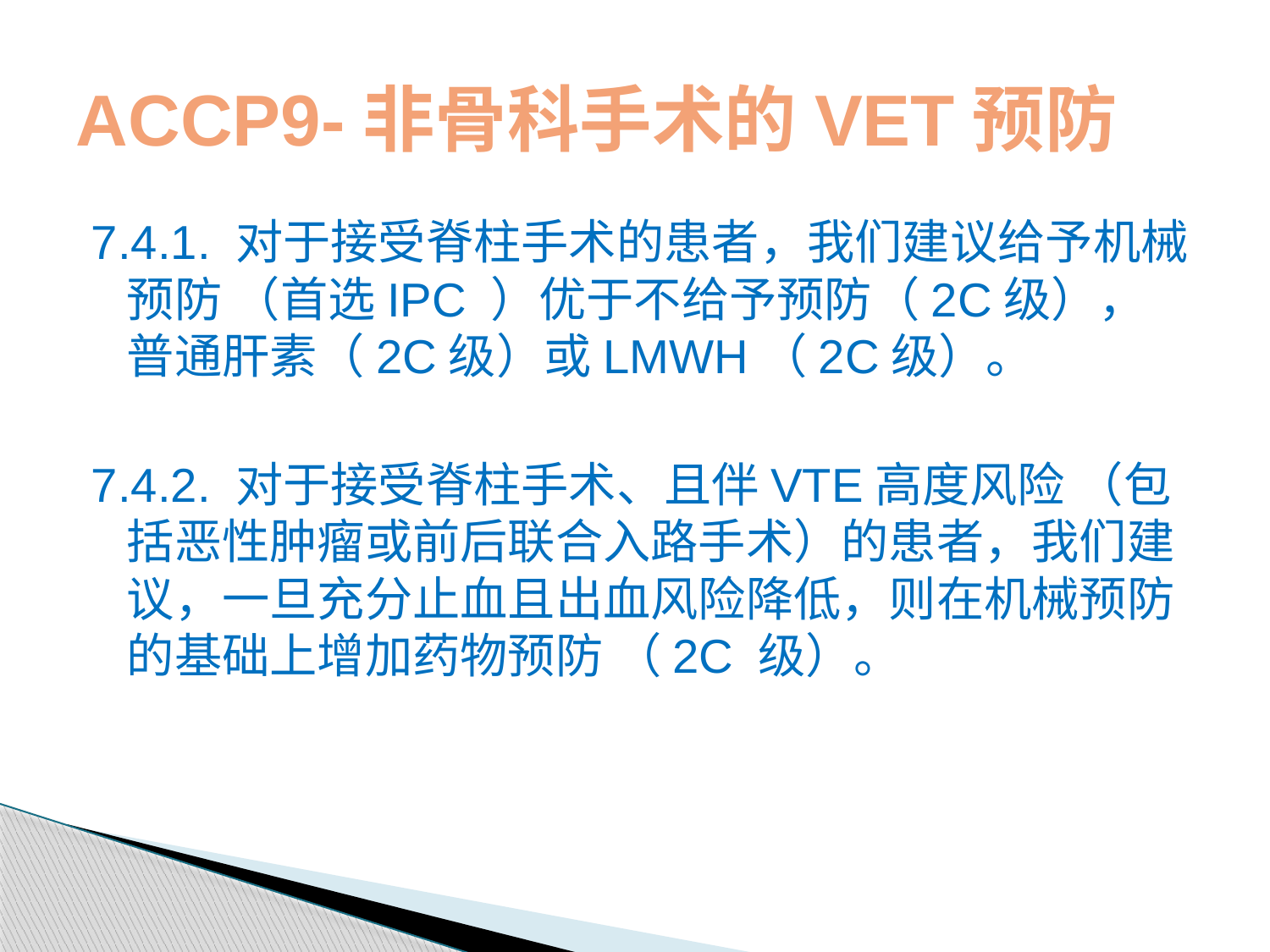

# ACCP9-非骨科手术的VET预防
7.4.1. 对于接受脊柱手术的患者，我们建议给予机械预防 （首选IPC ）优于不给予预防（2C级），普通肝素（2C级）或LMWH（2C级）。

7.4.2. 对于接受脊柱手术、且伴VTE高度风险 （包括恶性肿瘤或前后联合入路手术）的患者，我们建议，一旦充分止血且出血风险降低，则在机械预防的基础上增加药物预防 （2C 级）。